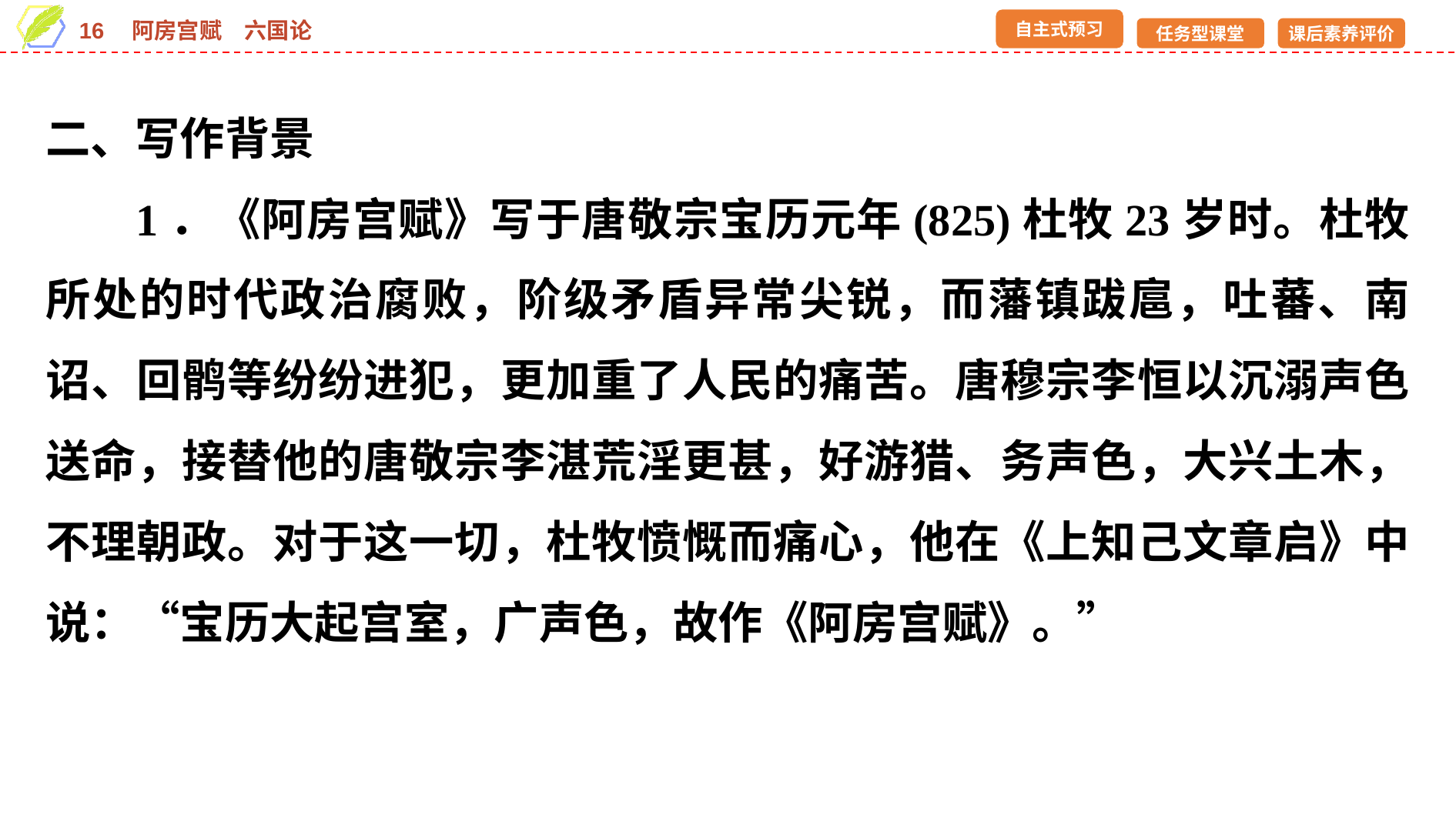

二、写作背景
1．《阿房宫赋》写于唐敬宗宝历元年(825)杜牧23岁时。杜牧所处的时代政治腐败，阶级矛盾异常尖锐，而藩镇跋扈，吐蕃、南诏、回鹘等纷纷进犯，更加重了人民的痛苦。唐穆宗李恒以沉溺声色送命，接替他的唐敬宗李湛荒淫更甚，好游猎、务声色，大兴土木，不理朝政。对于这一切，杜牧愤慨而痛心，他在《上知己文章启》中说：“宝历大起宫室，广声色，故作《阿房宫赋》。”